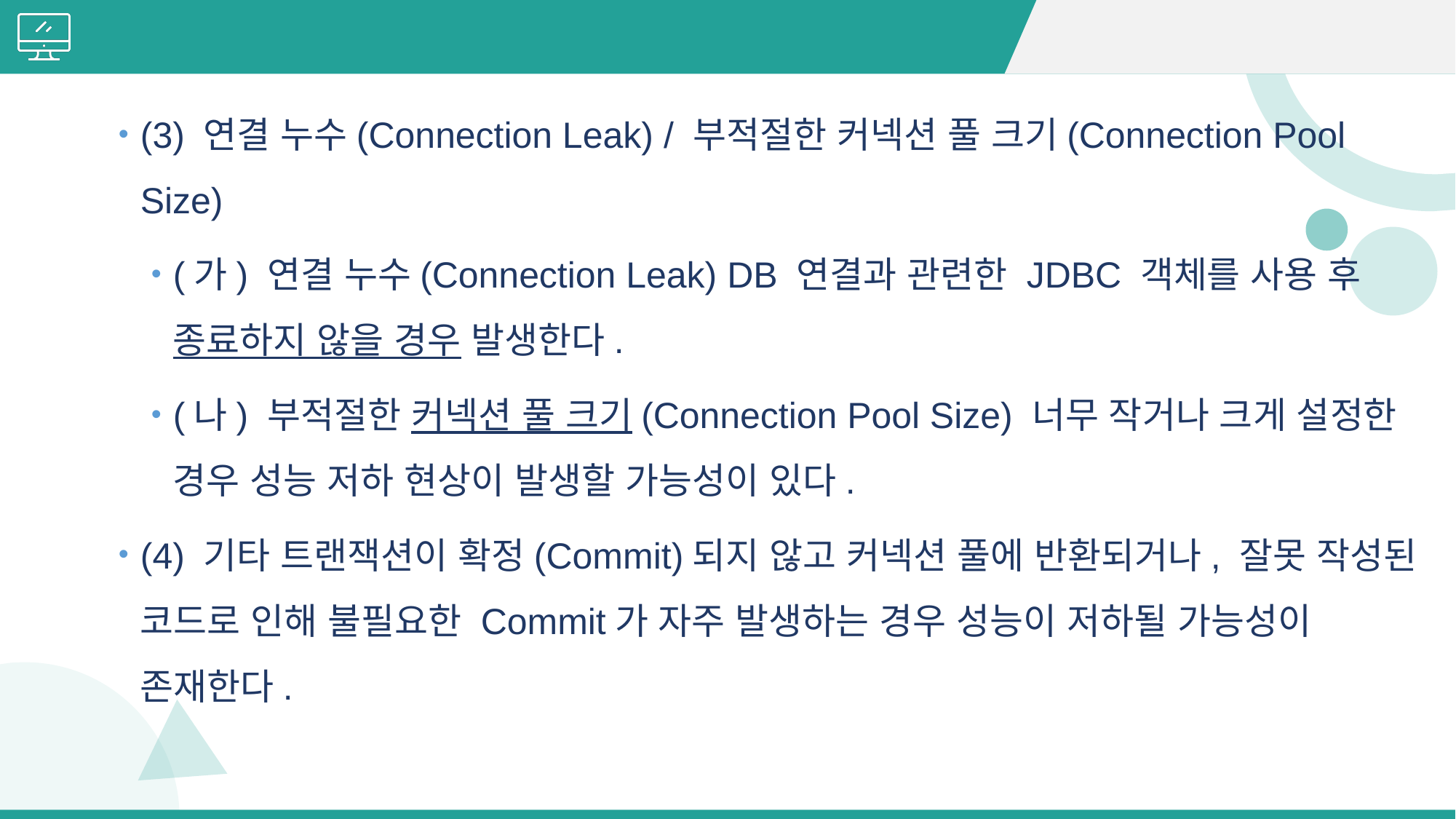

#
(3) 연결 누수(Connection Leak) / 부적절한 커넥션 풀 크기(Connection Pool Size)
(가) 연결 누수(Connection Leak) DB 연결과 관련한 JDBC 객체를 사용 후 종료하지 않을 경우 발생한다.
(나) 부적절한 커넥션 풀 크기(Connection Pool Size) 너무 작거나 크게 설정한 경우 성능 저하 현상이 발생할 가능성이 있다.
(4) 기타 트랜잭션이 확정(Commit)되지 않고 커넥션 풀에 반환되거나, 잘못 작성된 코드로 인해 불필요한 Commit가 자주 발생하는 경우 성능이 저하될 가능성이 존재한다.